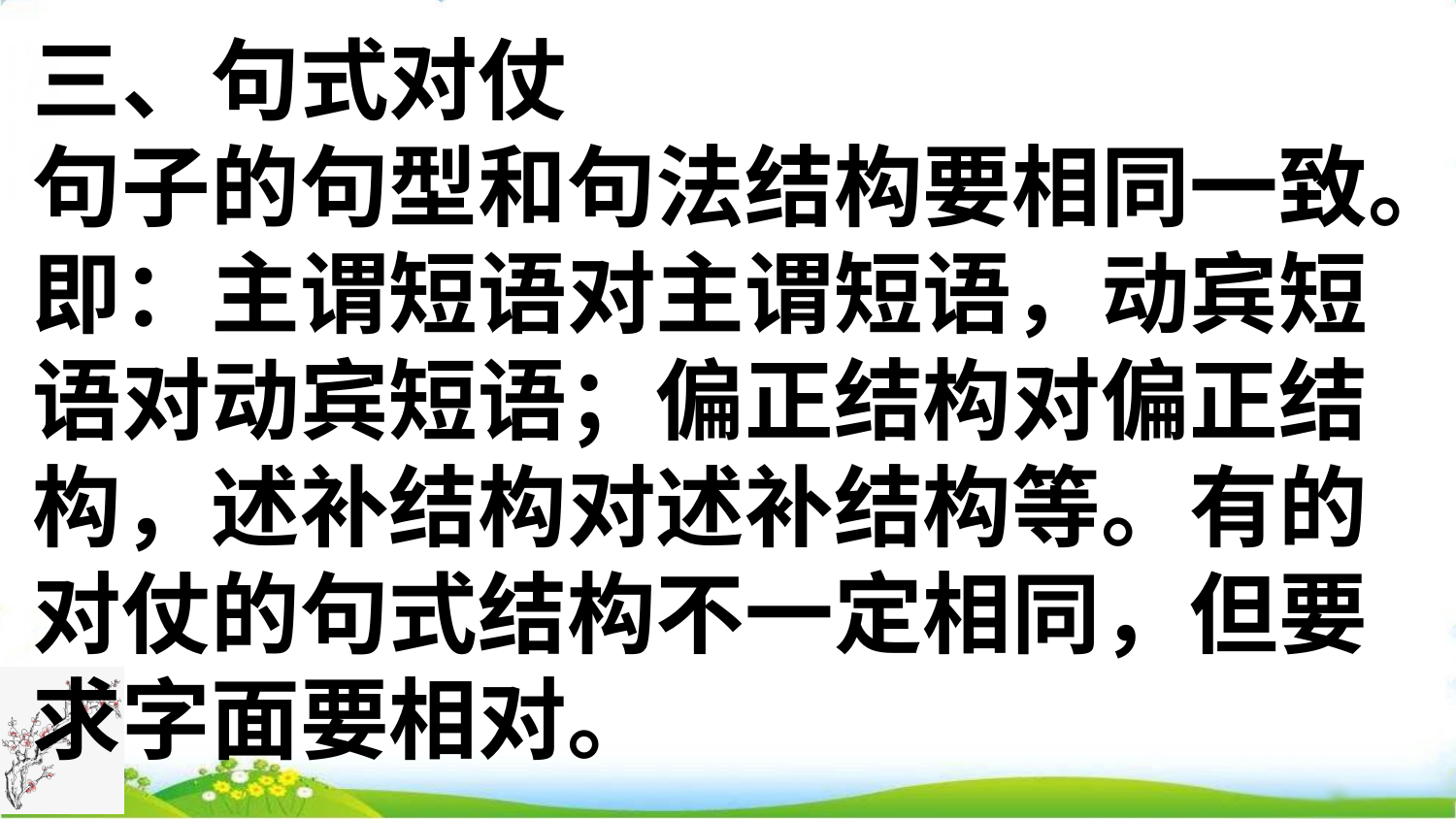

三、句式对仗
句子的句型和句法结构要相同一致。即：主谓短语对主谓短语，动宾短语对动宾短语；偏正结构对偏正结构，述补结构对述补结构等。有的对仗的句式结构不一定相同，但要求字面要相对。